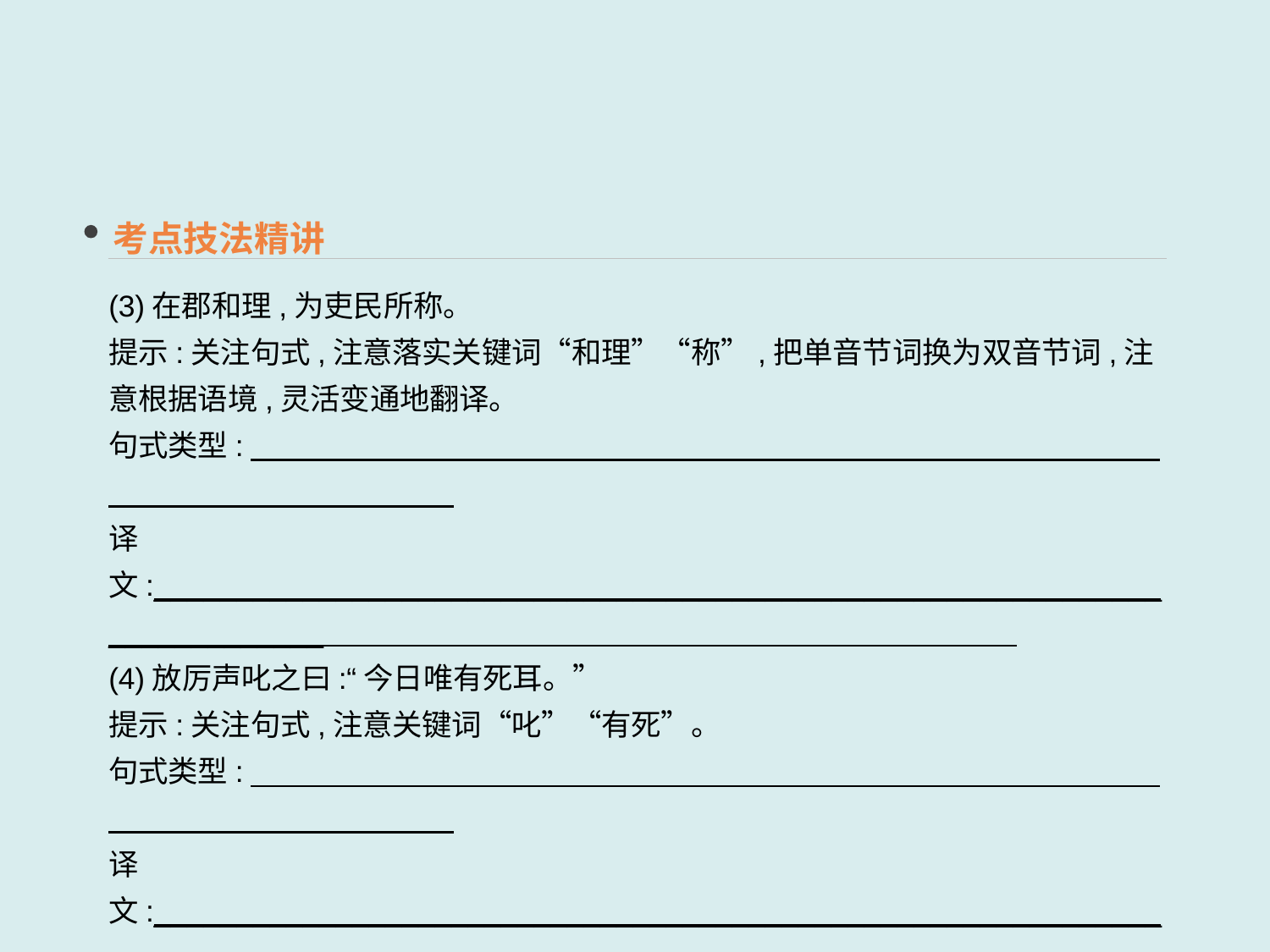

考点技法精讲

(3)在郡和理,为吏民所称。
提示:关注句式,注意落实关键词“和理”“称”,把单音节词换为双音节词,注意根据语境,灵活变通地翻译。
句式类型:
译文:__________________________________________________________________________
(4)放厉声叱之曰:“今日唯有死耳。”
提示:关注句式,注意关键词“叱”“有死”。
句式类型:
译文:__________________________________________________________________________